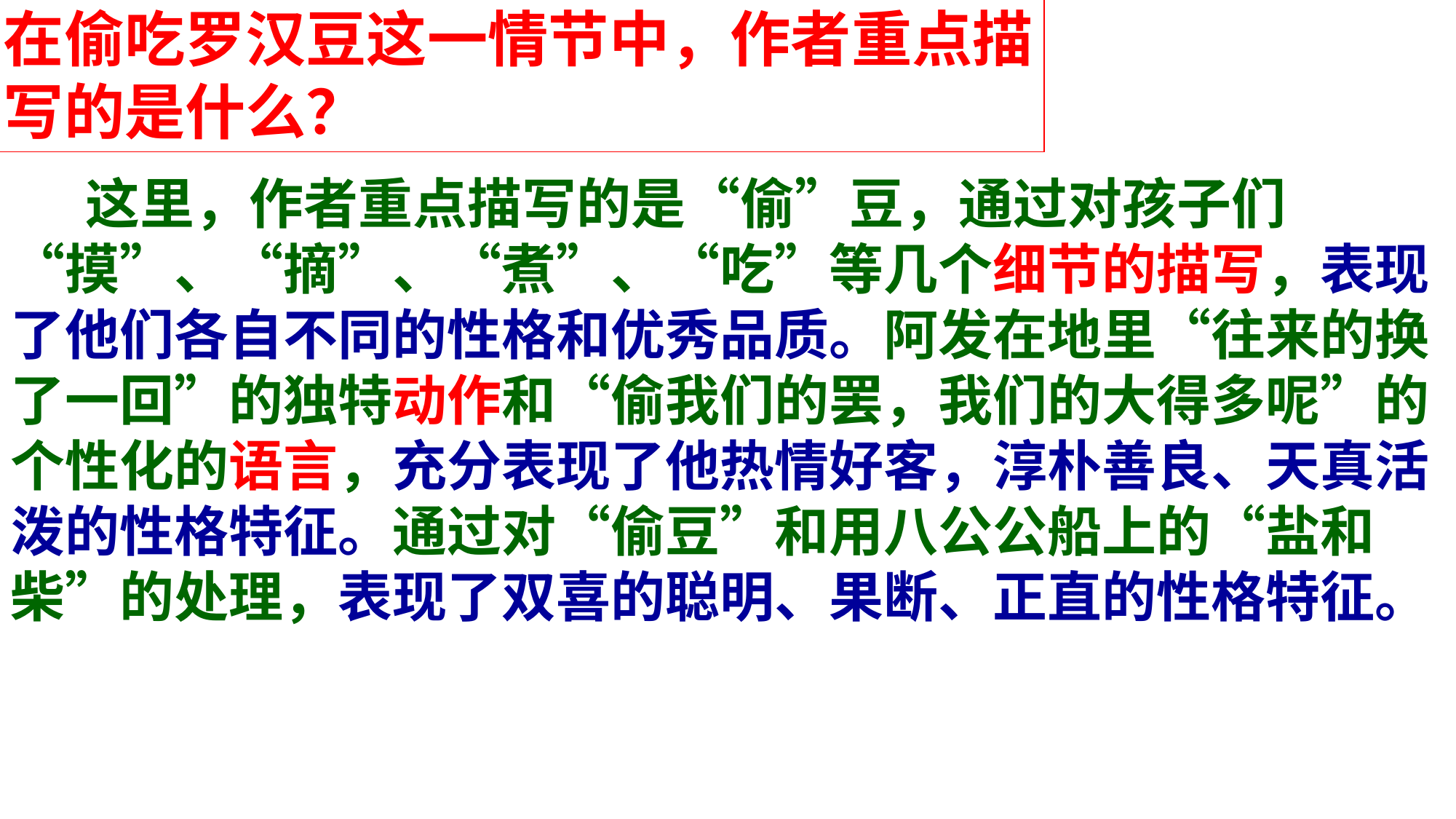

在偷吃罗汉豆这一情节中，作者重点描
写的是什么？
     这里，作者重点描写的是“偷”豆，通过对孩子们“摸”、“摘”、“煮”、“吃”等几个细节的描写，表现了他们各自不同的性格和优秀品质。阿发在地里“往来的换了一回”的独特动作和“偷我们的罢，我们的大得多呢”的个性化的语言，充分表现了他热情好客，淳朴善良、天真活泼的性格特征。通过对“偷豆”和用八公公船上的“盐和柴”的处理，表现了双喜的聪明、果断、正直的性格特征。